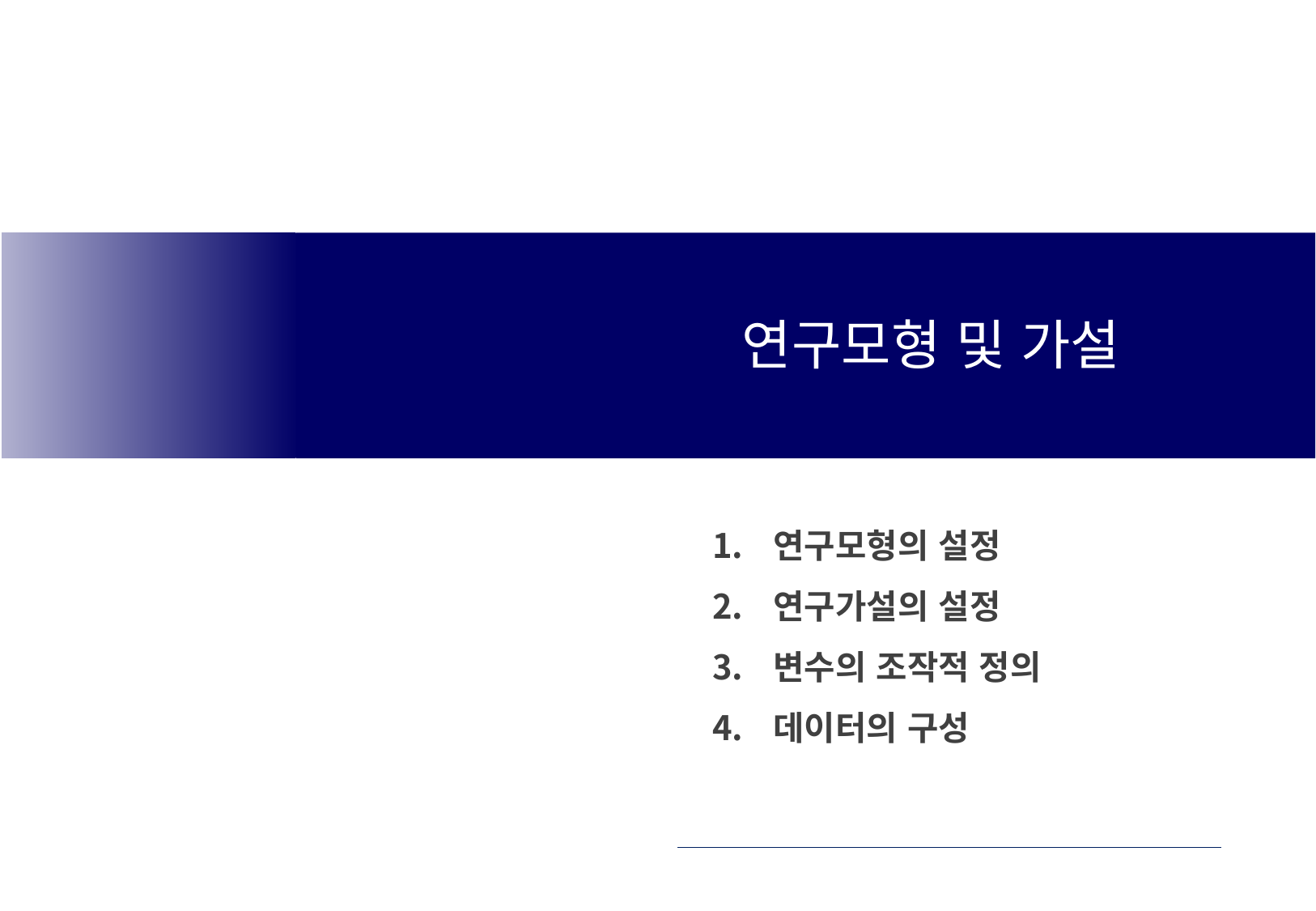

연구모형 및 가설
연구모형의 설정
연구가설의 설정
변수의 조작적 정의
데이터의 구성